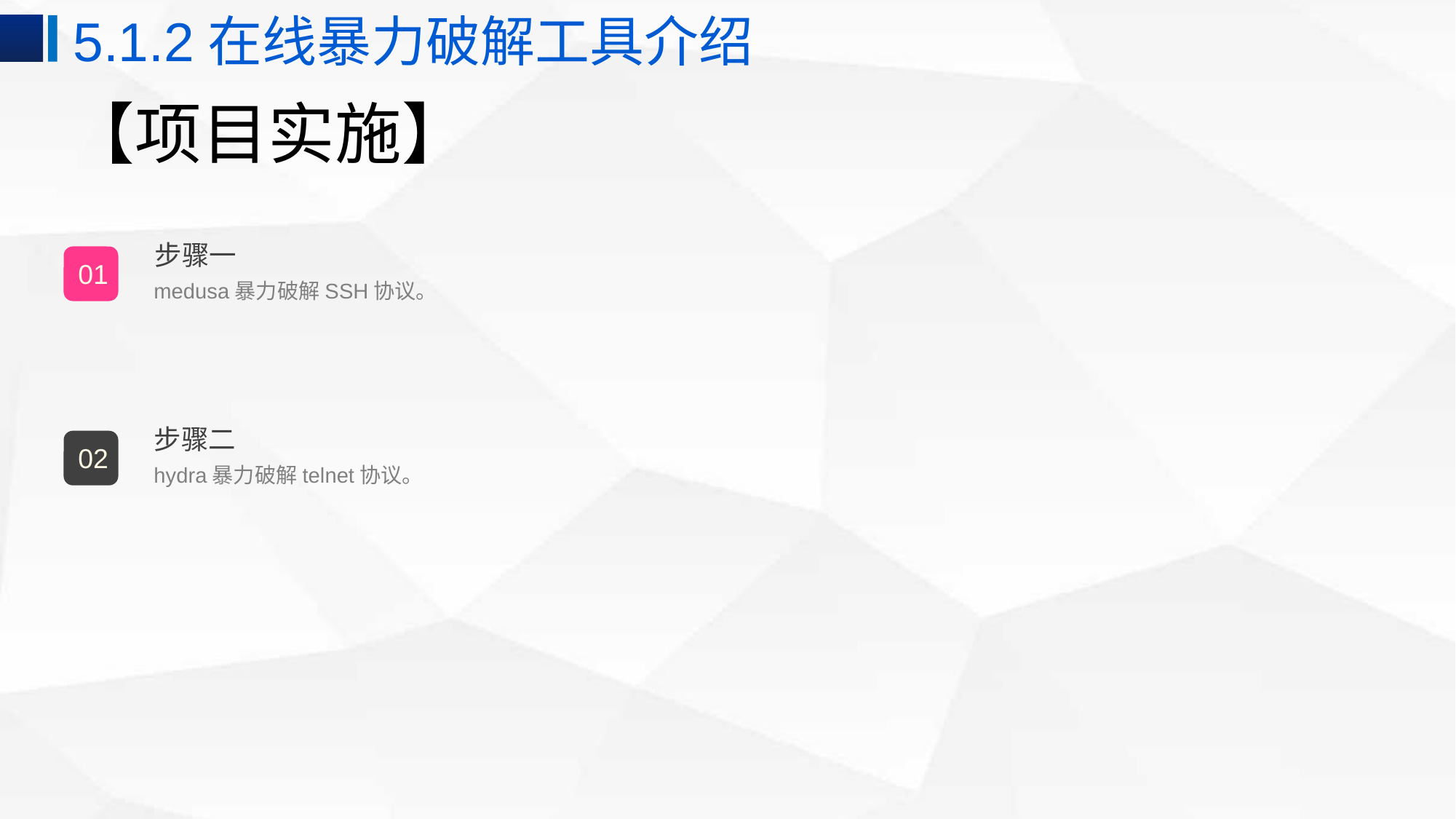

5.1.2在线暴力破解工具介绍

# 【项目实施】
步骤一

01
medusa暴力破解SSH协议。
步骤二

02
hydra暴力破解telnet协议。